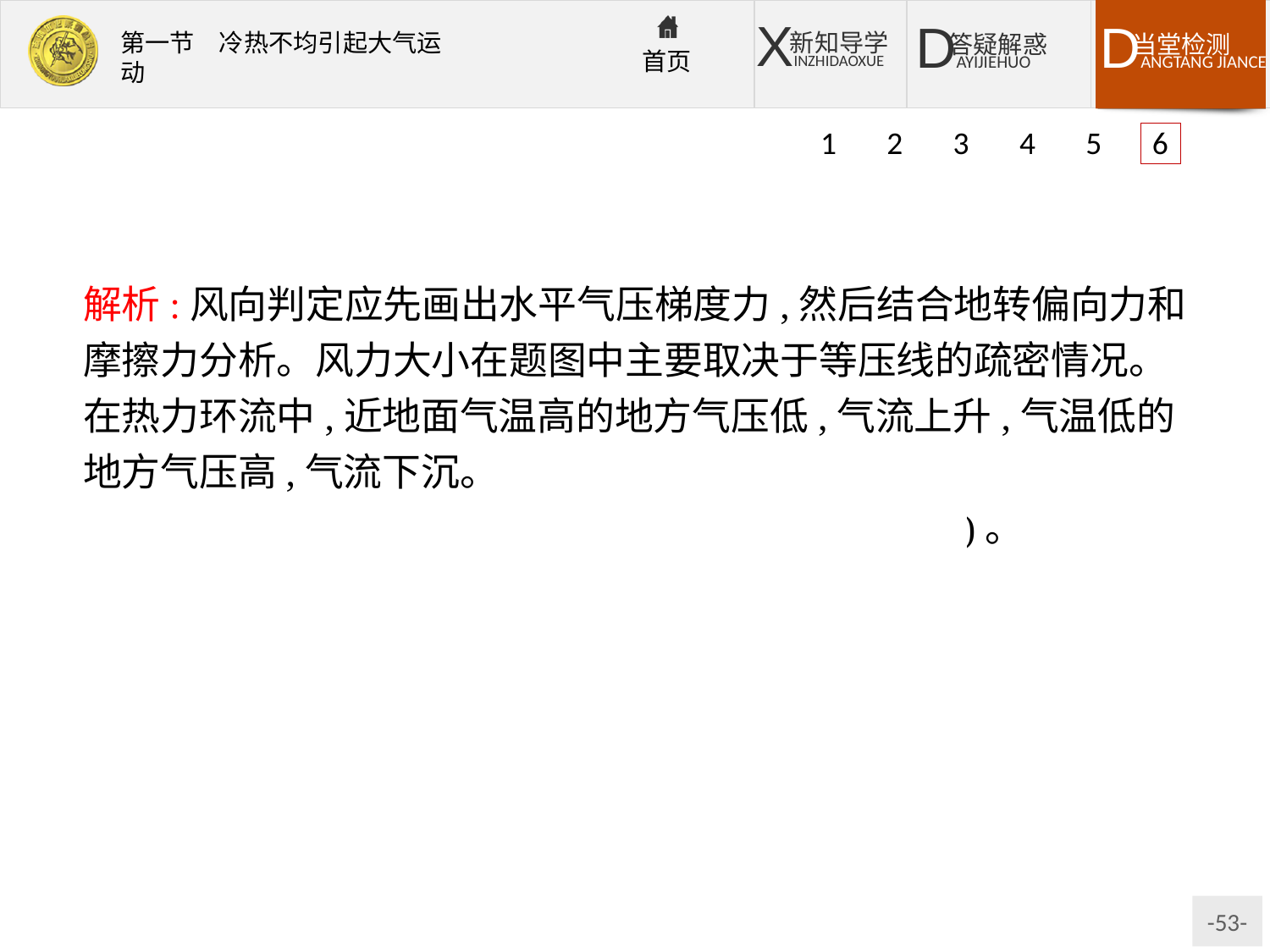

1       2       3       4       5       6

解析:风向判定应先画出水平气压梯度力,然后结合地转偏向力和摩擦力分析。风力大小在题图中主要取决于等压线的疏密情况。在热力环流中,近地面气温高的地方气压低,气流上升,气温低的地方气压高,气流下沉。
答案:(1)标注略(丁处为高压中心,丙处为低压中心)。
(2)西北　偏南
(3)大　甲地等压线较密集,水平气压梯度力较大。
(4)丙　丁